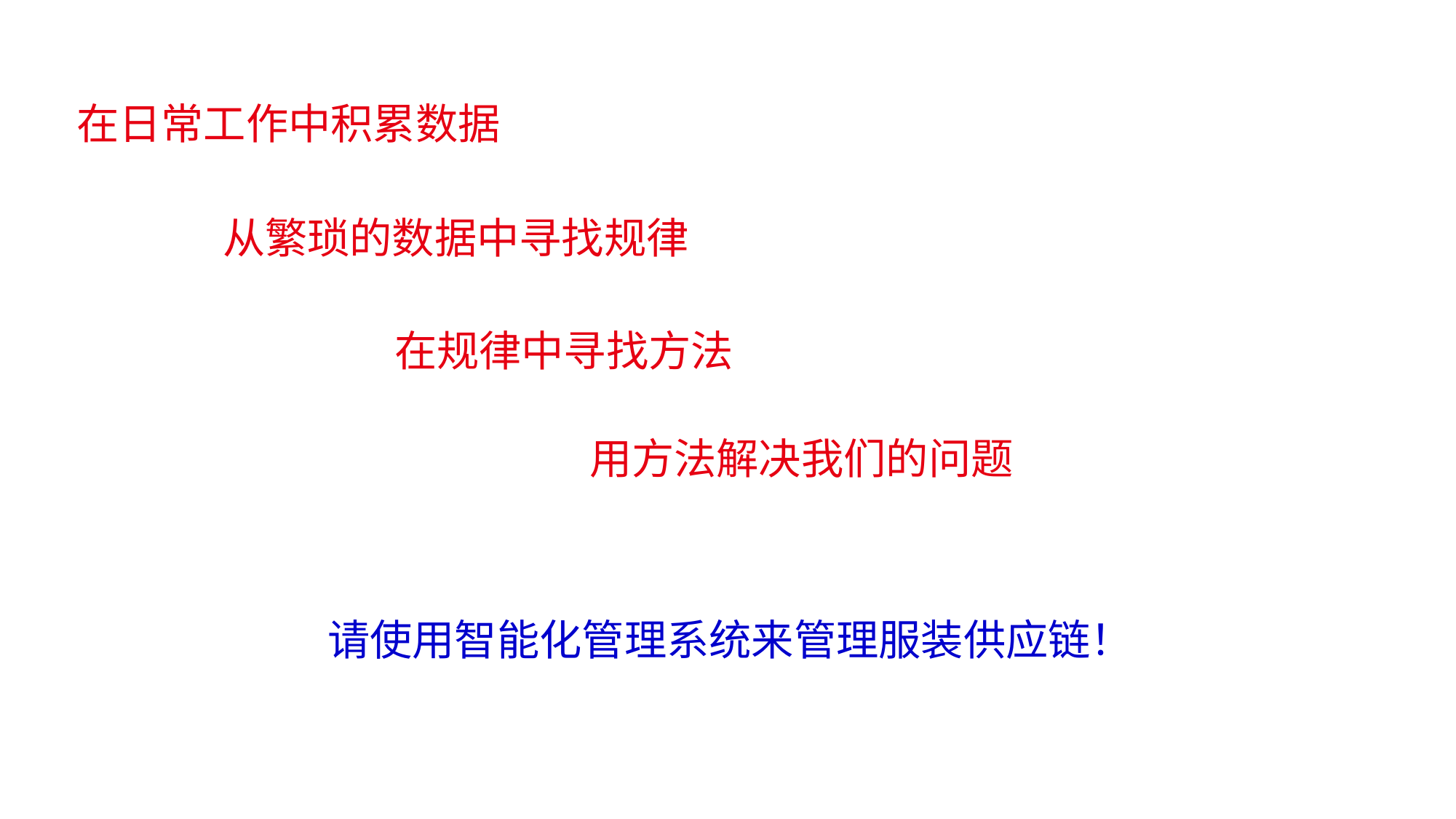

在日常工作中积累数据
从繁琐的数据中寻找规律
在规律中寻找方法
用方法解决我们的问题
请使用智能化管理系统来管理服装供应链！